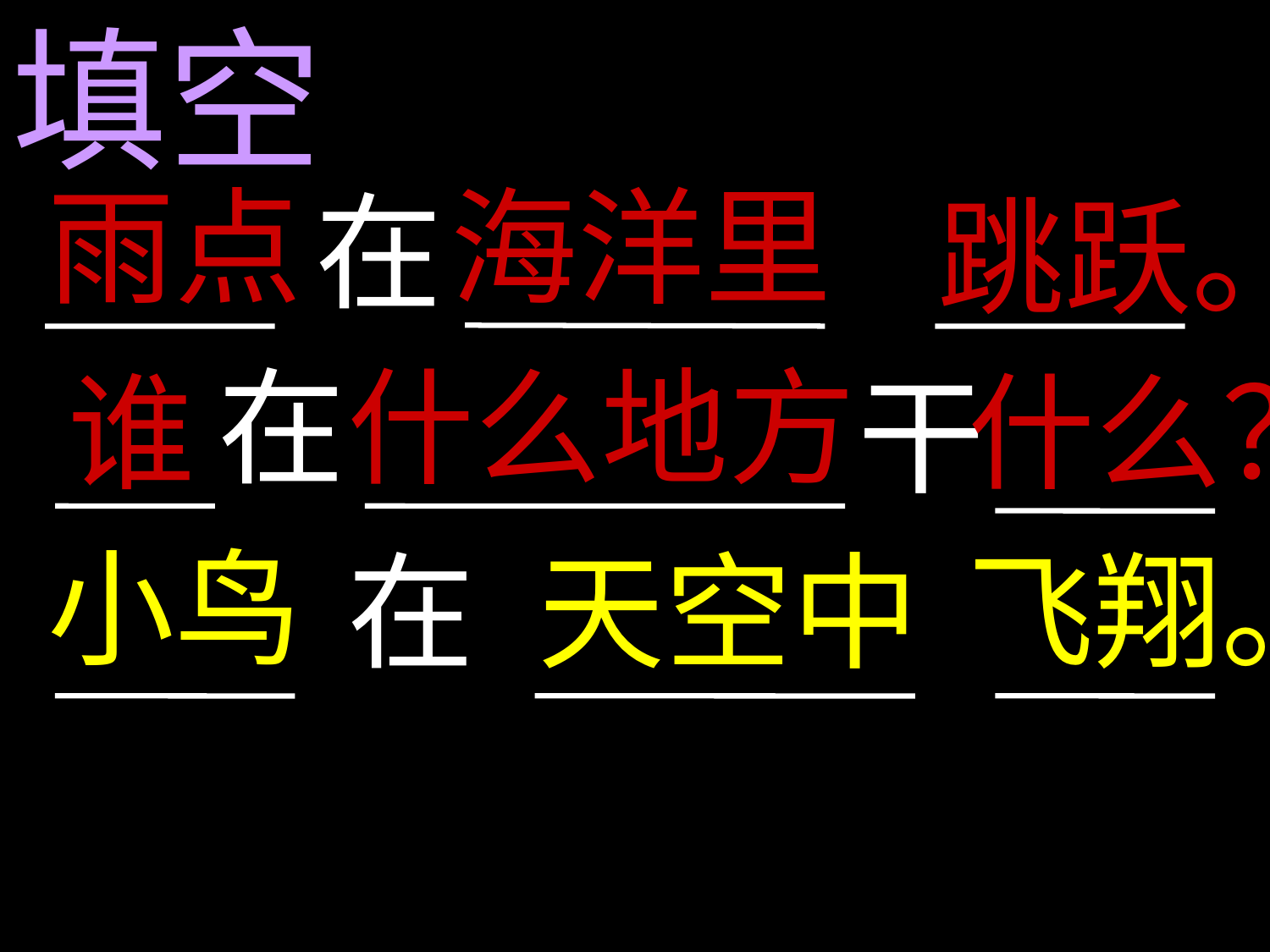

填空
雨点
海洋里
在
跳跃。

在
什么地方

谁

什么？
干

小鸟
在

天空中
飞翔。